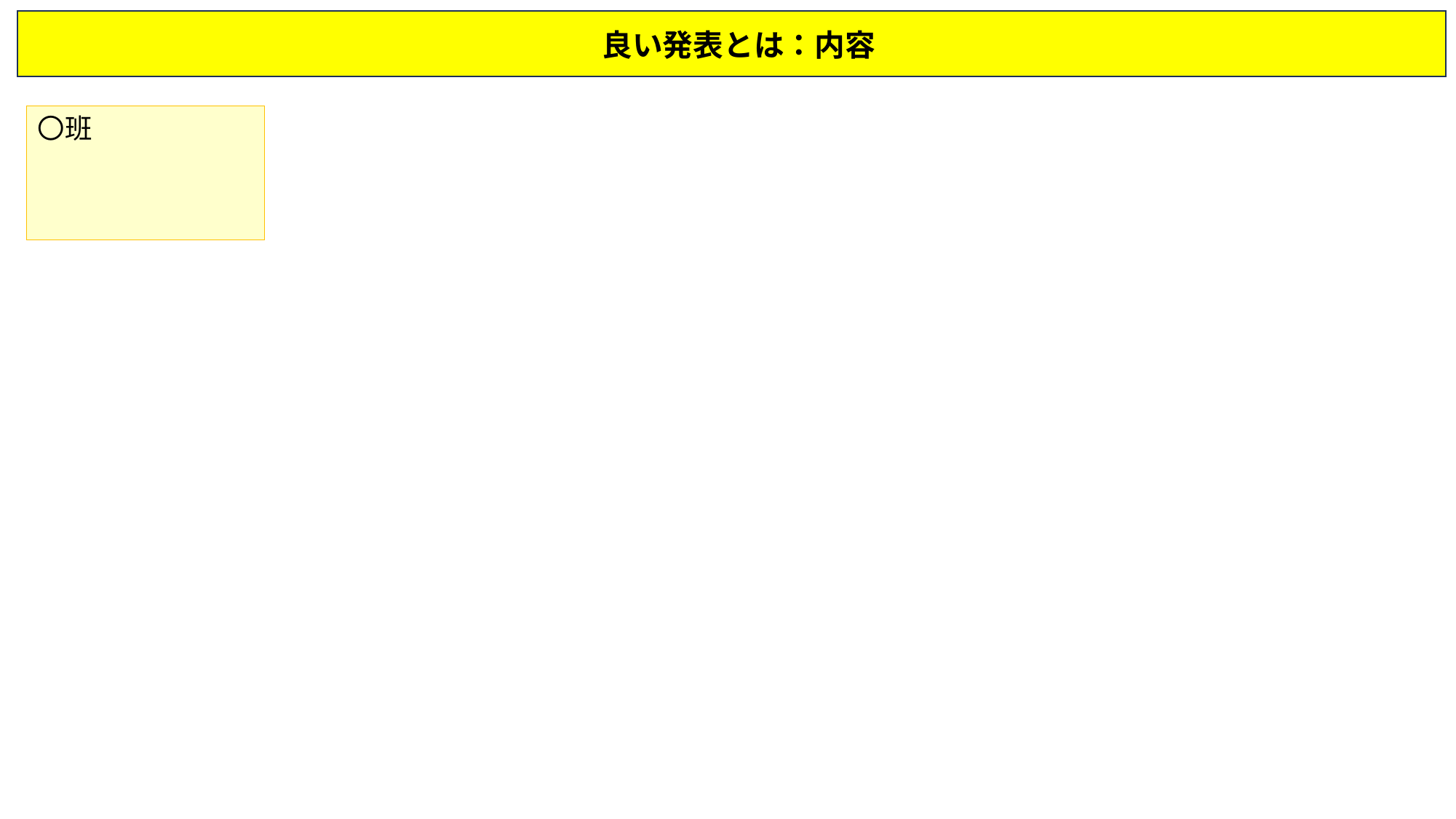

良い発表とは：内容
〇班

〇班

〇班

〇班

〇班

〇班

〇班

〇班

〇班

〇班

〇班

〇班

〇班

〇班

〇班

〇班

〇班

〇班

〇班

〇班